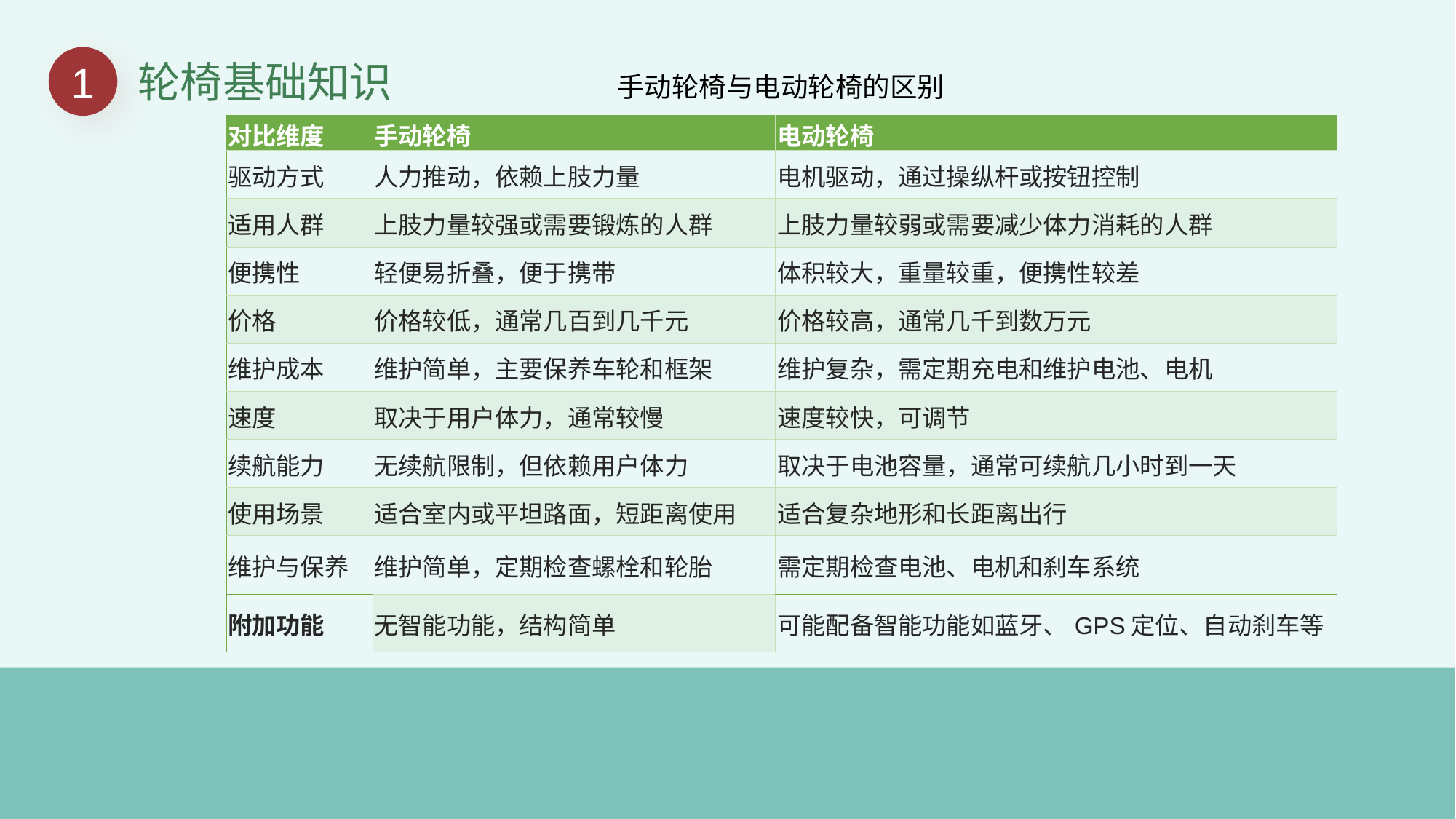

1
轮椅基础知识
手动轮椅与电动轮椅的区别
| 对比维度 | 手动轮椅 | 电动轮椅 |
| --- | --- | --- |
| 驱动方式 | 人力推动，依赖上肢力量 | 电机驱动，通过操纵杆或按钮控制 |
| 适用人群 | 上肢力量较强或需要锻炼的人群 | 上肢力量较弱或需要减少体力消耗的人群 |
| 便携性 | 轻便易折叠，便于携带 | 体积较大，重量较重，便携性较差 |
| 价格 | 价格较低，通常几百到几千元 | 价格较高，通常几千到数万元 |
| 维护成本 | 维护简单，主要保养车轮和框架 | 维护复杂，需定期充电和维护电池、电机 |
| 速度 | 取决于用户体力，通常较慢 | 速度较快，可调节 |
| 续航能力 | 无续航限制，但依赖用户体力 | 取决于电池容量，通常可续航几小时到一天 |
| 使用场景 | 适合室内或平坦路面，短距离使用 | 适合复杂地形和长距离出行 |
| 维护与保养 | 维护简单，定期检查螺栓和轮胎 | 需定期检查电池、电机和刹车系统 |
| 附加功能 | 无智能功能，结构简单 | 可能配备智能功能如蓝牙、GPS定位、自动刹车等 |